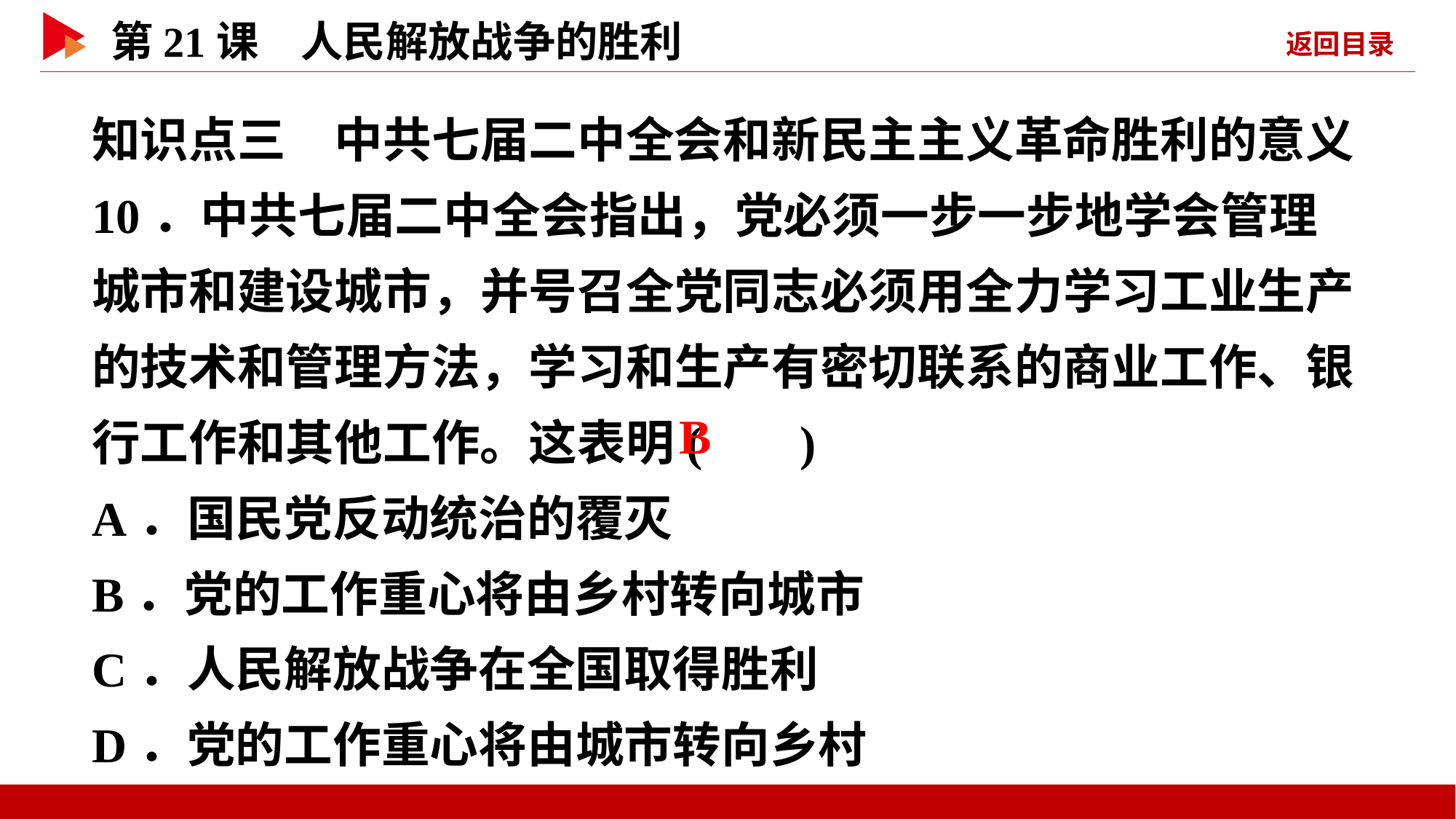

知识点三　中共七届二中全会和新民主主义革命胜利的意义
10．中共七届二中全会指出，党必须一步一步地学会管理城市和建设城市，并号召全党同志必须用全力学习工业生产的技术和管理方法，学习和生产有密切联系的商业工作、银行工作和其他工作。这表明(        )
A．国民党反动统治的覆灭
B．党的工作重心将由乡村转向城市
C．人民解放战争在全国取得胜利
D．党的工作重心将由城市转向乡村
   B